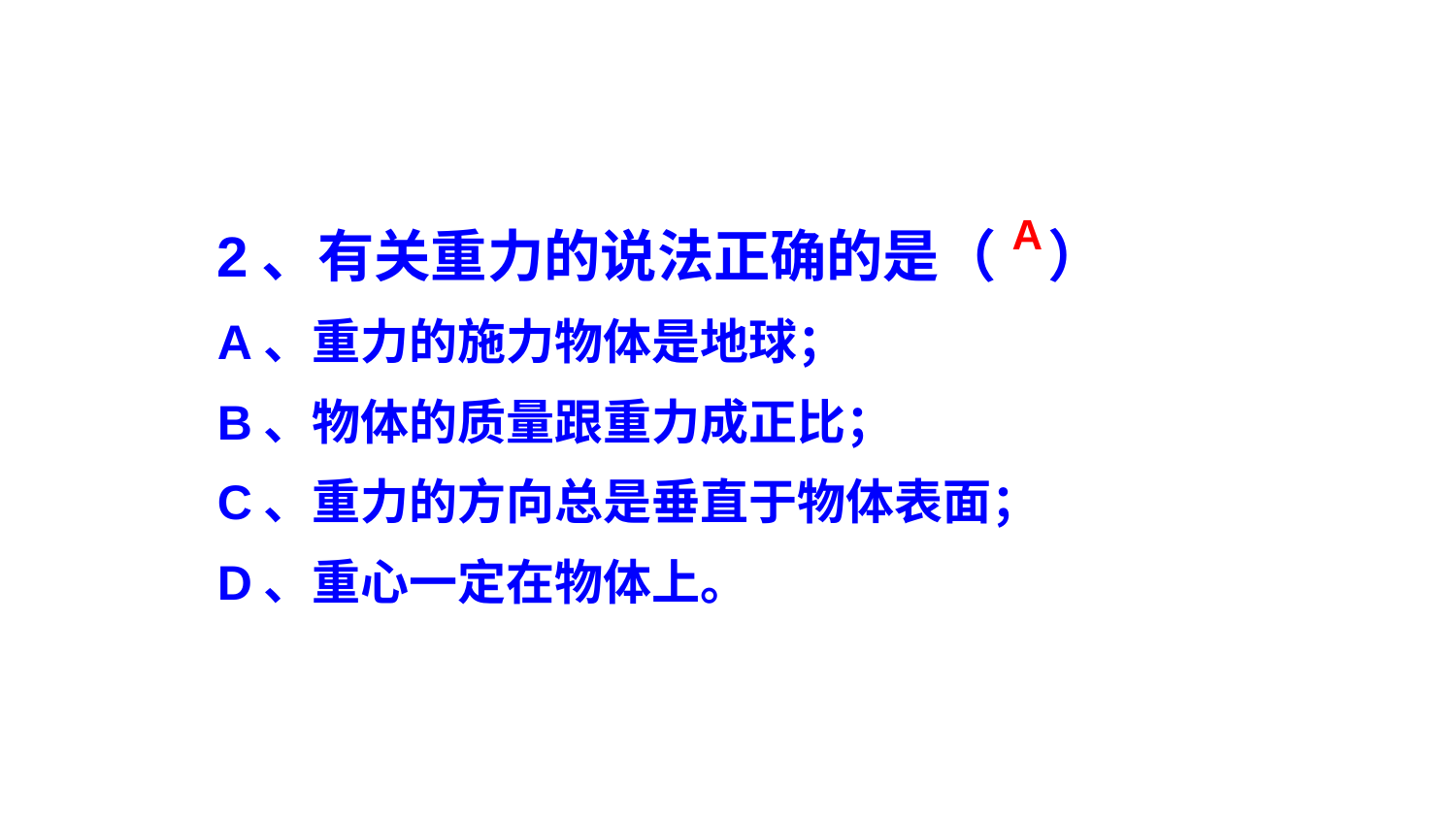

| 2、有关重力的说法正确的是（ ） A、重力的施力物体是地球； B、物体的质量跟重力成正比； C、重力的方向总是垂直于物体表面； D、重心一定在物体上。 |
| --- |
| A |
| --- |